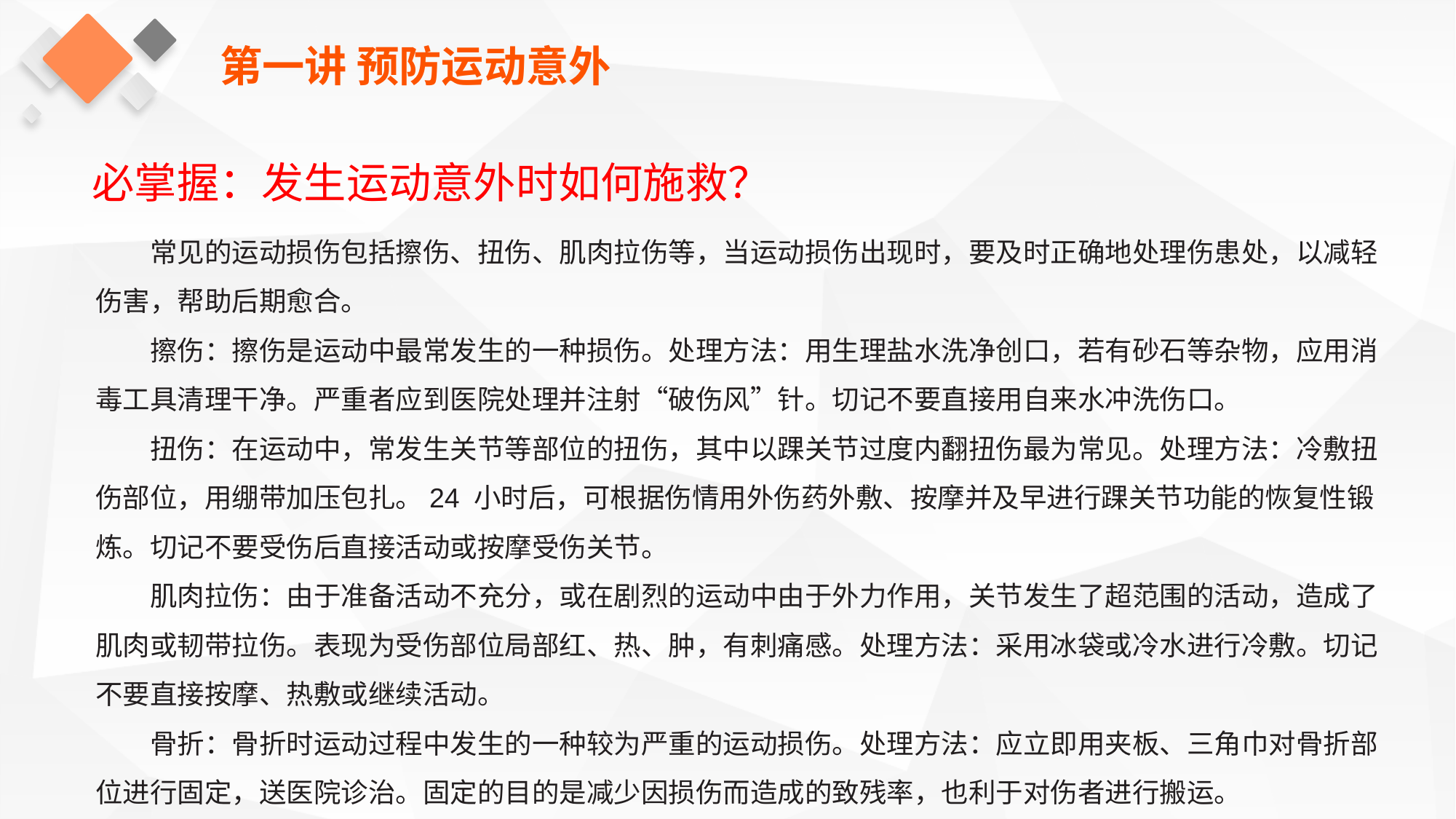

第一讲 预防运动意外
必掌握：发生运动意外时如何施救？
常见的运动损伤包括擦伤、扭伤、肌肉拉伤等，当运动损伤出现时，要及时正确地处理伤患处，以减轻伤害，帮助后期愈合。
擦伤：擦伤是运动中最常发生的一种损伤。处理方法：用生理盐水洗净创口，若有砂石等杂物，应用消毒工具清理干净。严重者应到医院处理并注射“破伤风”针。切记不要直接用自来水冲洗伤口。
扭伤：在运动中，常发生关节等部位的扭伤，其中以踝关节过度内翻扭伤最为常见。处理方法：冷敷扭伤部位，用绷带加压包扎。24 小时后，可根据伤情用外伤药外敷、按摩并及早进行踝关节功能的恢复性锻炼。切记不要受伤后直接活动或按摩受伤关节。
肌肉拉伤：由于准备活动不充分，或在剧烈的运动中由于外力作用，关节发生了超范围的活动，造成了肌肉或韧带拉伤。表现为受伤部位局部红、热、肿，有刺痛感。处理方法：采用冰袋或冷水进行冷敷。切记不要直接按摩、热敷或继续活动。
骨折：骨折时运动过程中发生的一种较为严重的运动损伤。处理方法：应立即用夹板、三角巾对骨折部位进行固定，送医院诊治。固定的目的是减少因损伤而造成的致残率，也利于对伤者进行搬运。